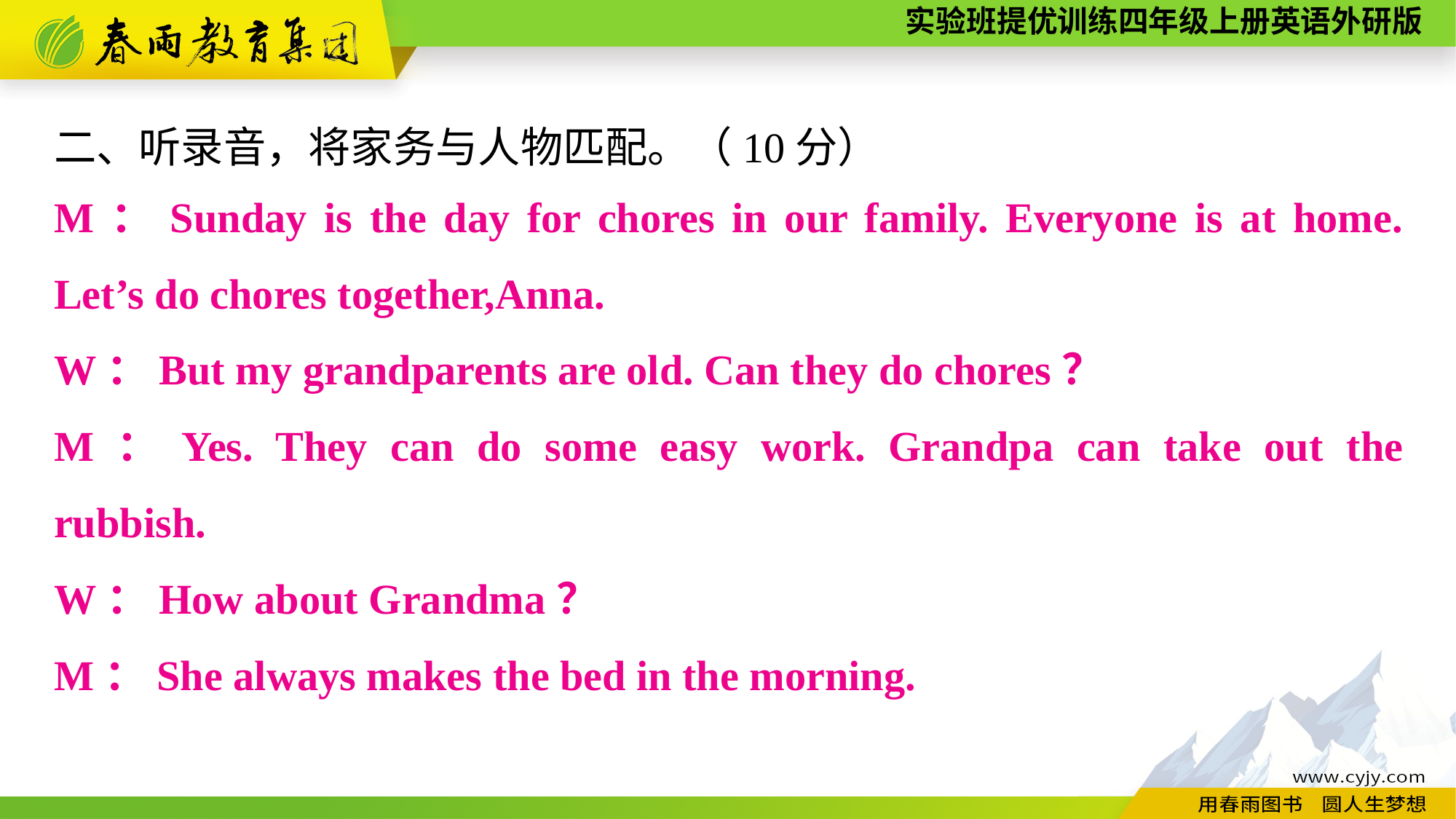

二、听录音，将家务与人物匹配。（10分）
M：Sunday is the day for chores in our family. Everyone is at home. Let’s do chores together,Anna.
W：But my grandparents are old. Can they do chores？
M：Yes. They can do some easy work. Grandpa can take out the rubbish.
W：How about Grandma？
M：She always makes the bed in the morning.